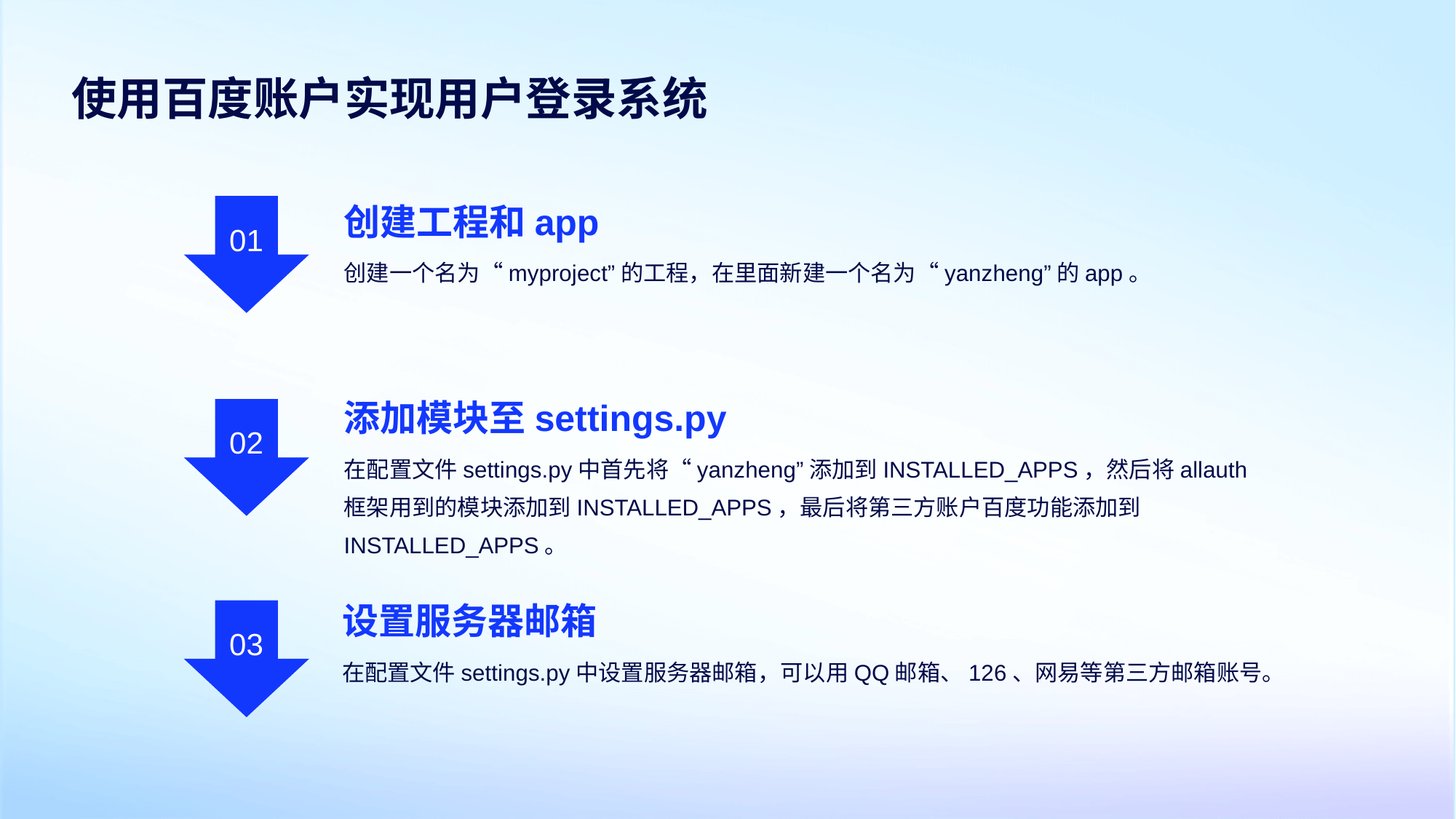

使用百度账户实现用户登录系统
创建工程和app

01

创建一个名为“myproject”的工程，在里面新建一个名为“yanzheng”的app。
添加模块至settings.py

02

在配置文件settings.py中首先将“yanzheng”添加到INSTALLED_APPS，然后将allauth框架用到的模块添加到INSTALLED_APPS，最后将第三方账户百度功能添加到INSTALLED_APPS。
设置服务器邮箱

03

在配置文件settings.py中设置服务器邮箱，可以用QQ邮箱、126、网易等第三方邮箱账号。